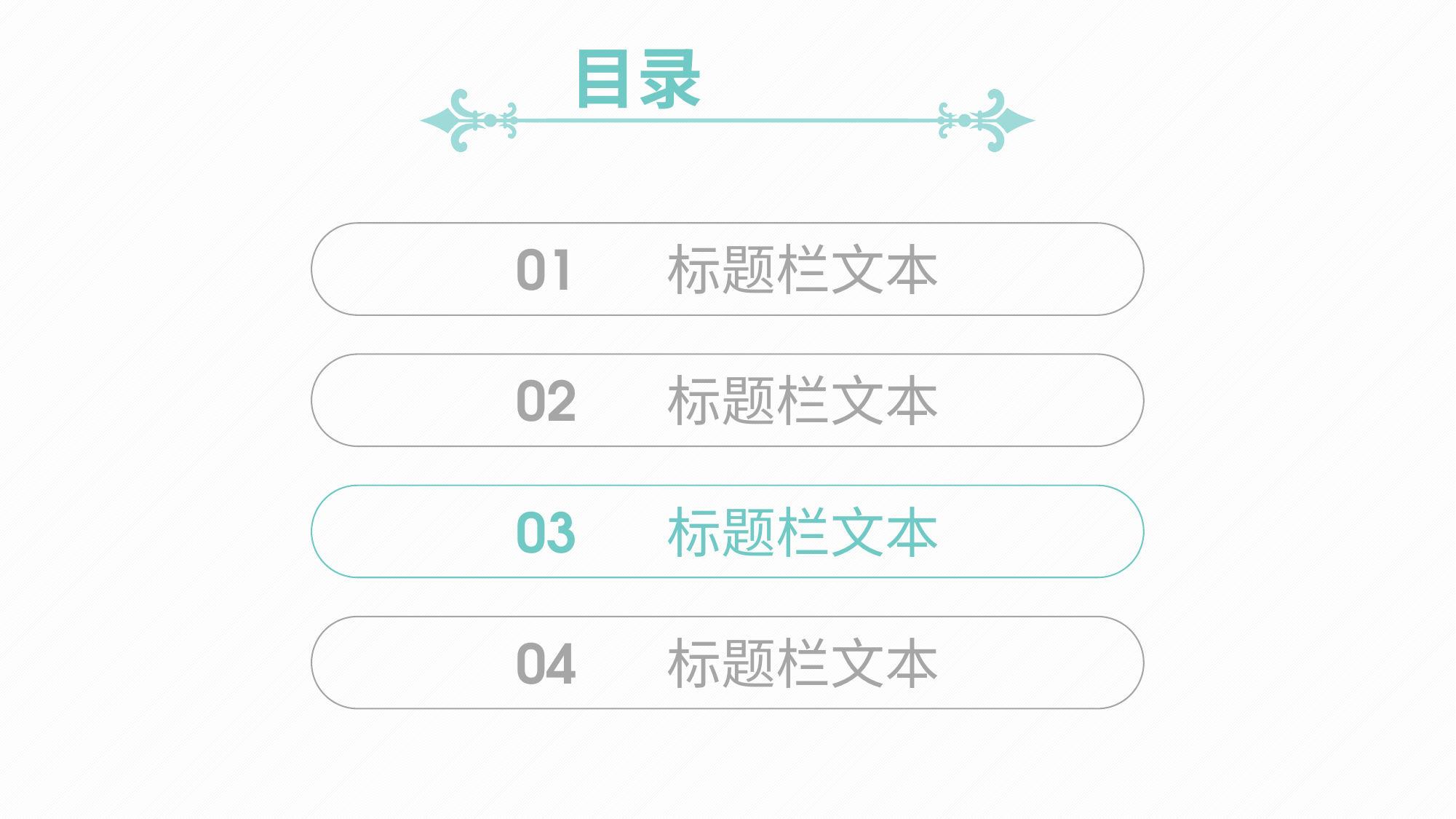

目录

01     标题栏文本

02     标题栏文本

03     标题栏文本

04     标题栏文本